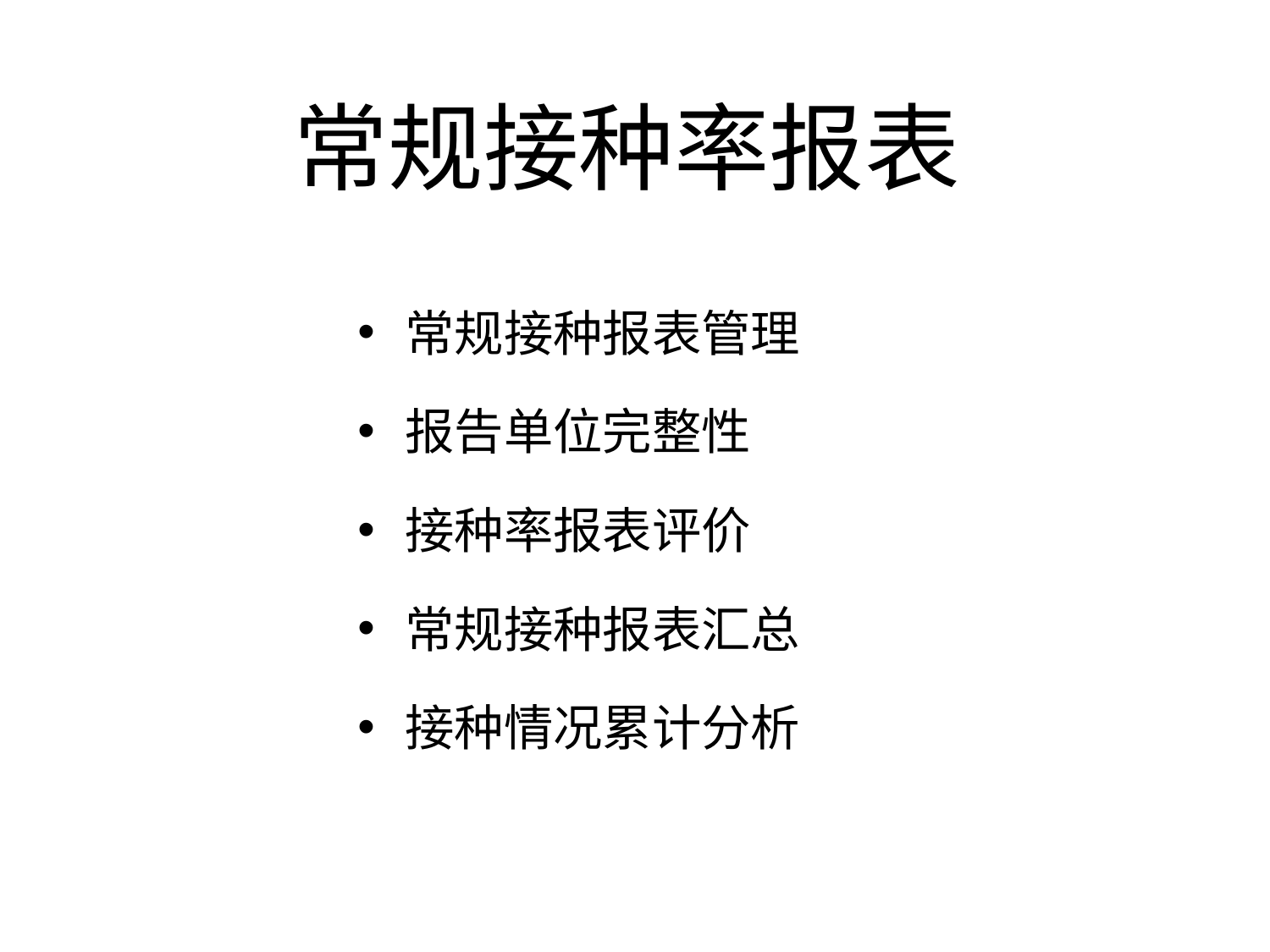

# 常规接种率报表
常规接种报表管理
报告单位完整性
接种率报表评价
常规接种报表汇总
接种情况累计分析